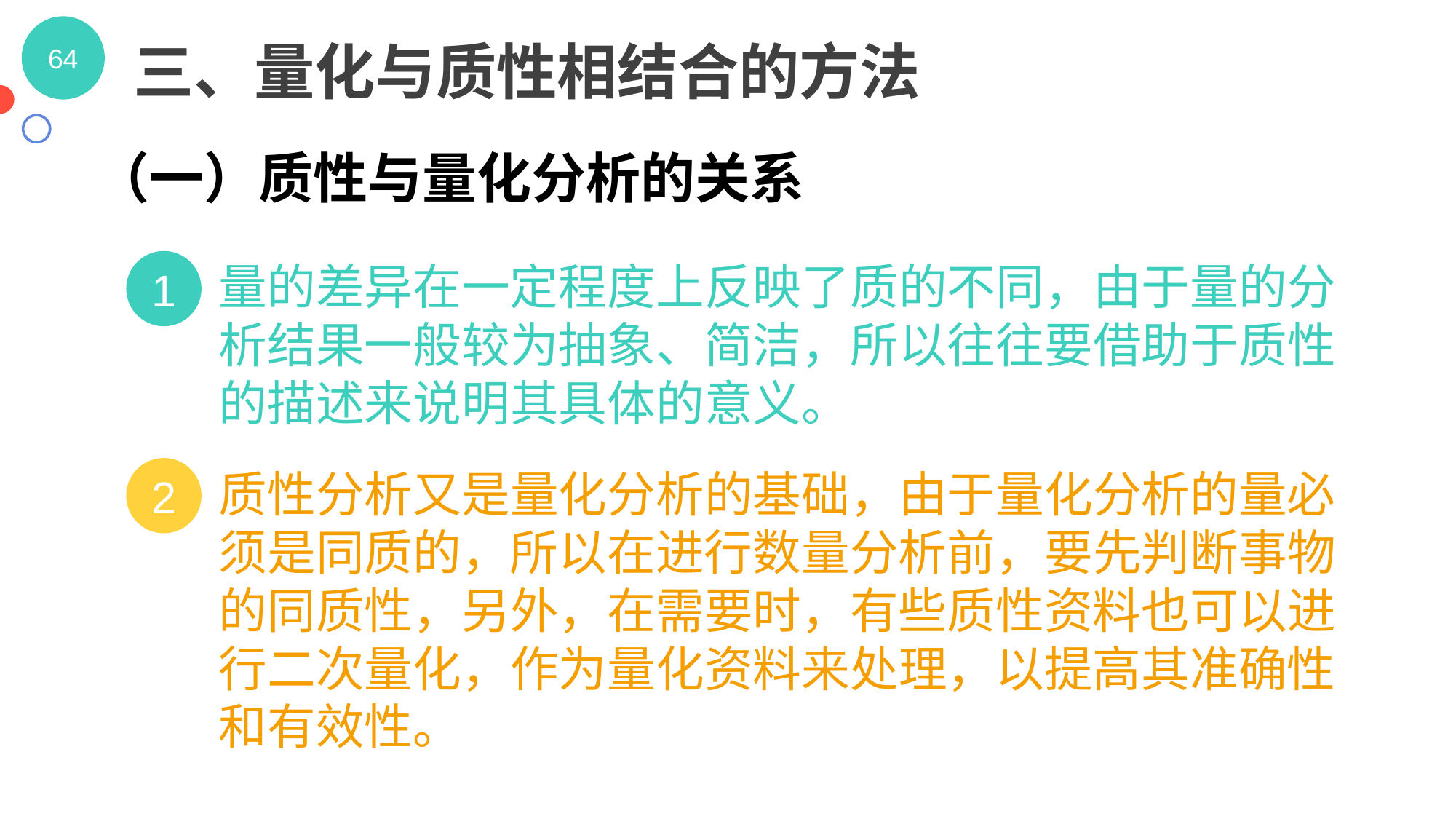

三、量化与质性相结合的方法
（一）质性与量化分析的关系
1
量的差异在一定程度上反映了质的不同，由于量的分析结果一般较为抽象、简洁，所以往往要借助于质性的描述来说明其具体的意义。
2
质性分析又是量化分析的基础，由于量化分析的量必须是同质的，所以在进行数量分析前，要先判断事物的同质性，另外，在需要时，有些质性资料也可以进行二次量化，作为量化资料来处理，以提高其准确性和有效性。